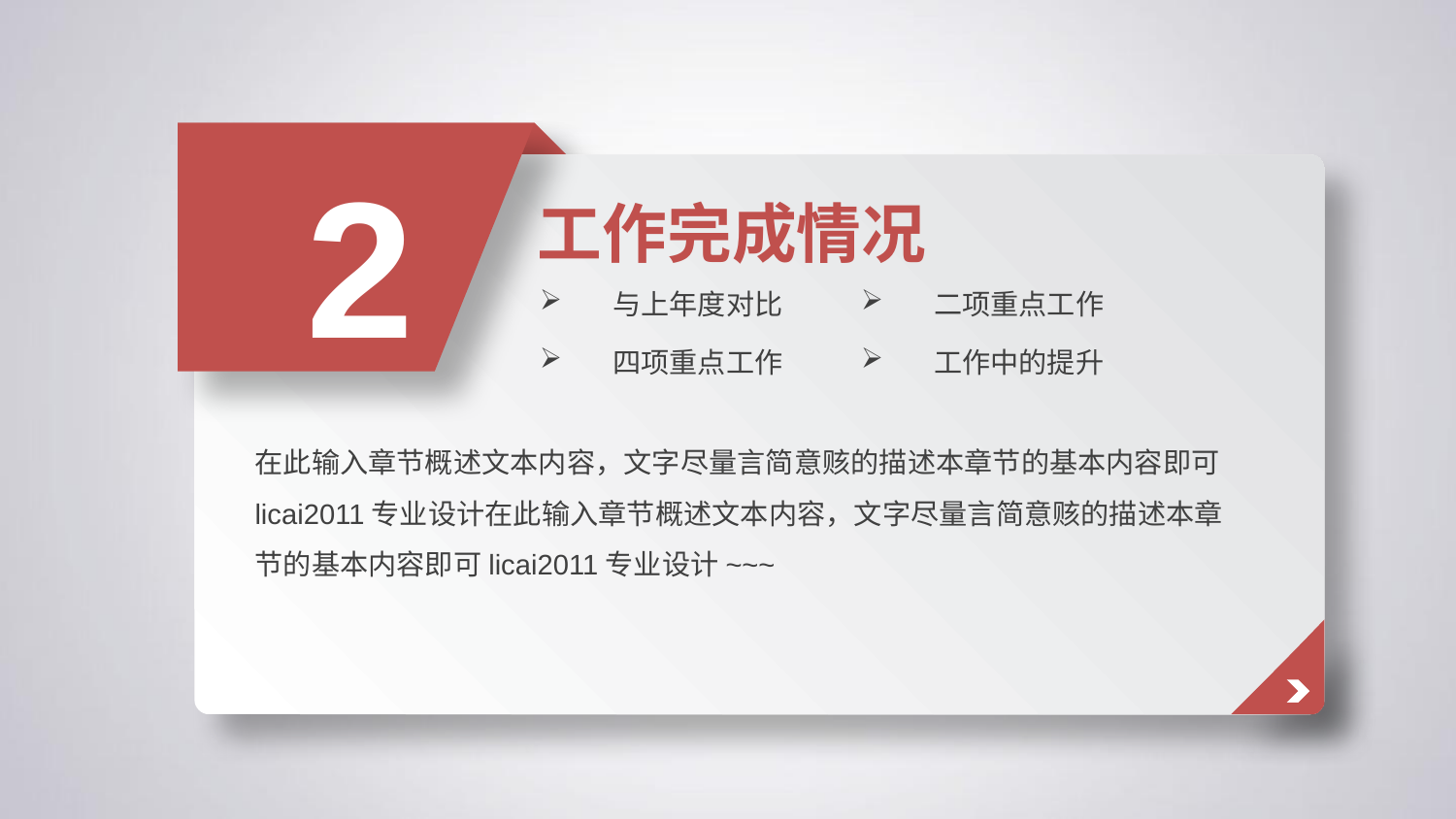

2

工作完成情况
与上年度对比
二项重点工作
四项重点工作
工作中的提升
在此输入章节概述文本内容，文字尽量言简意赅的描述本章节的基本内容即可licai2011专业设计在此输入章节概述文本内容，文字尽量言简意赅的描述本章节的基本内容即可licai2011专业设计~~~